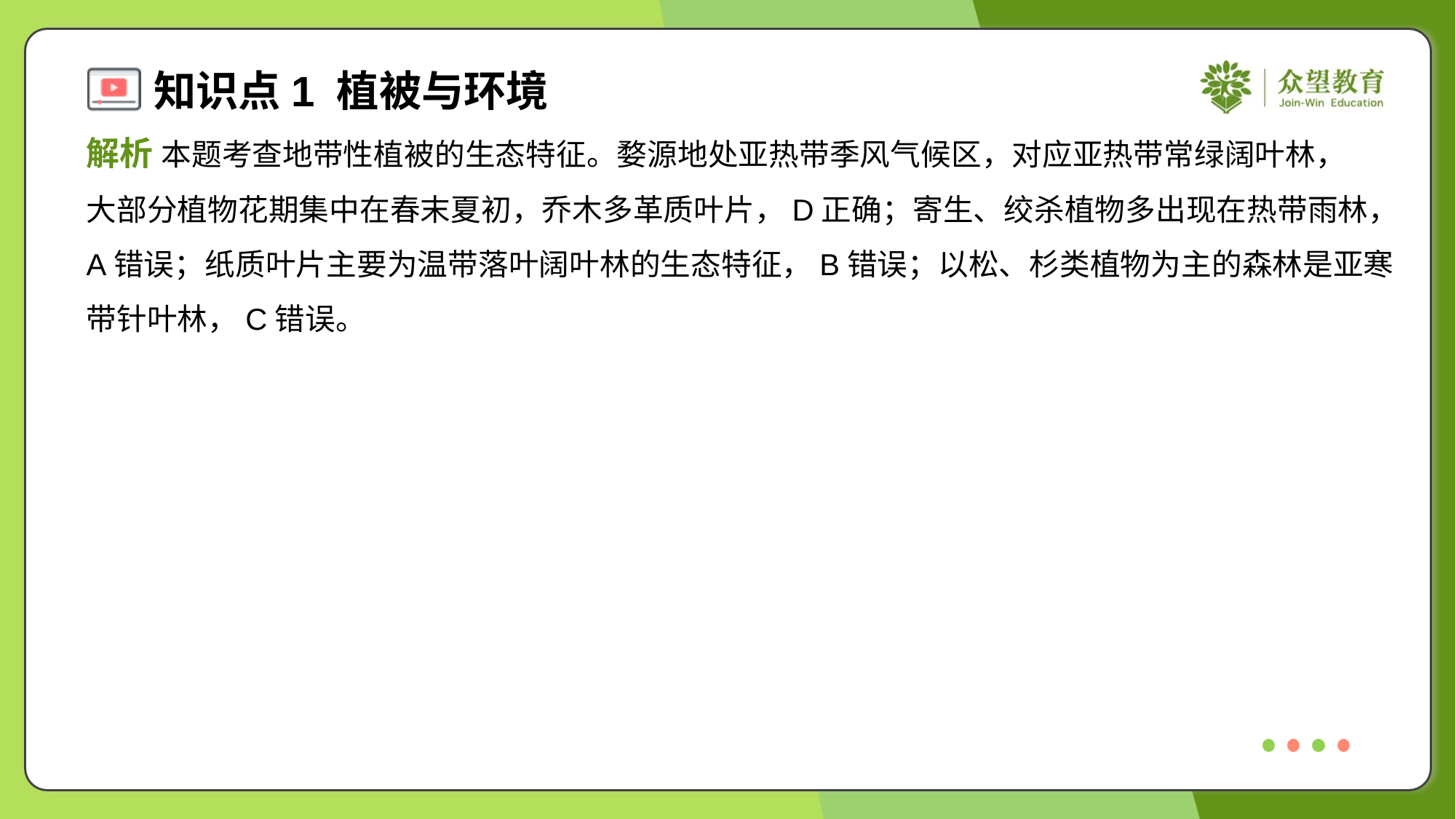

解析 本题考查地带性植被的生态特征。婺源地处亚热带季风气候区，对应亚热带常绿阔叶林，
大部分植物花期集中在春末夏初，乔木多革质叶片，D正确；寄生、绞杀植物多出现在热带雨林，
A错误；纸质叶片主要为温带落叶阔叶林的生态特征，B错误；以松、杉类植物为主的森林是亚寒
带针叶林，C错误。